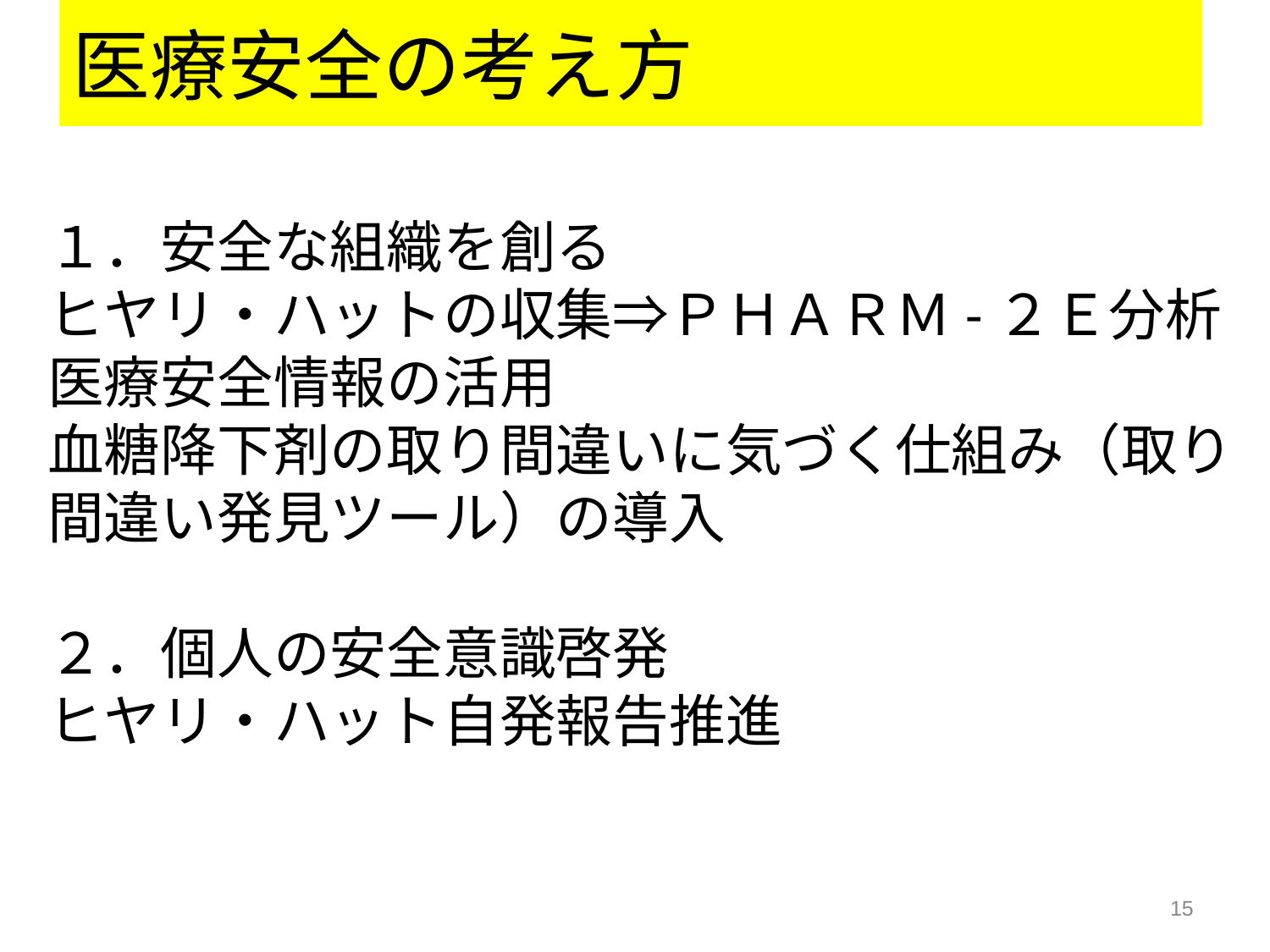

医療安全の考え方
１．安全な組織を創る
ヒヤリ・ハットの収集⇒ＰＨＡＲＭ-２Ｅ分析
医療安全情報の活用
血糖降下剤の取り間違いに気づく仕組み（取り間違い発見ツール）の導入

２．個人の安全意識啓発
ヒヤリ・ハット自発報告推進

15